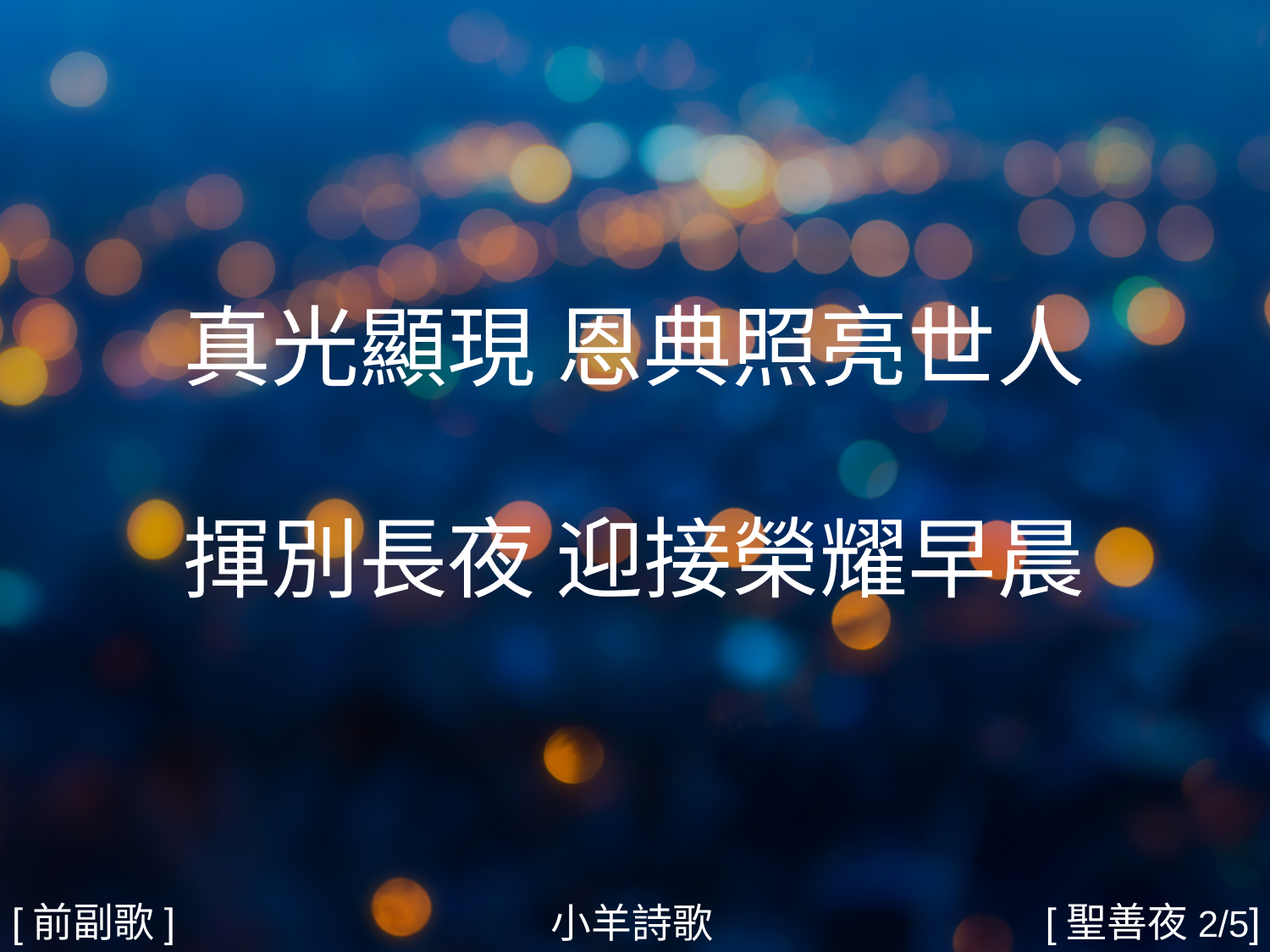

真光顯現 恩典照亮世人

揮別長夜 迎接榮耀早晨
#

[前副歌]
[聖善夜2/5]
小羊詩歌